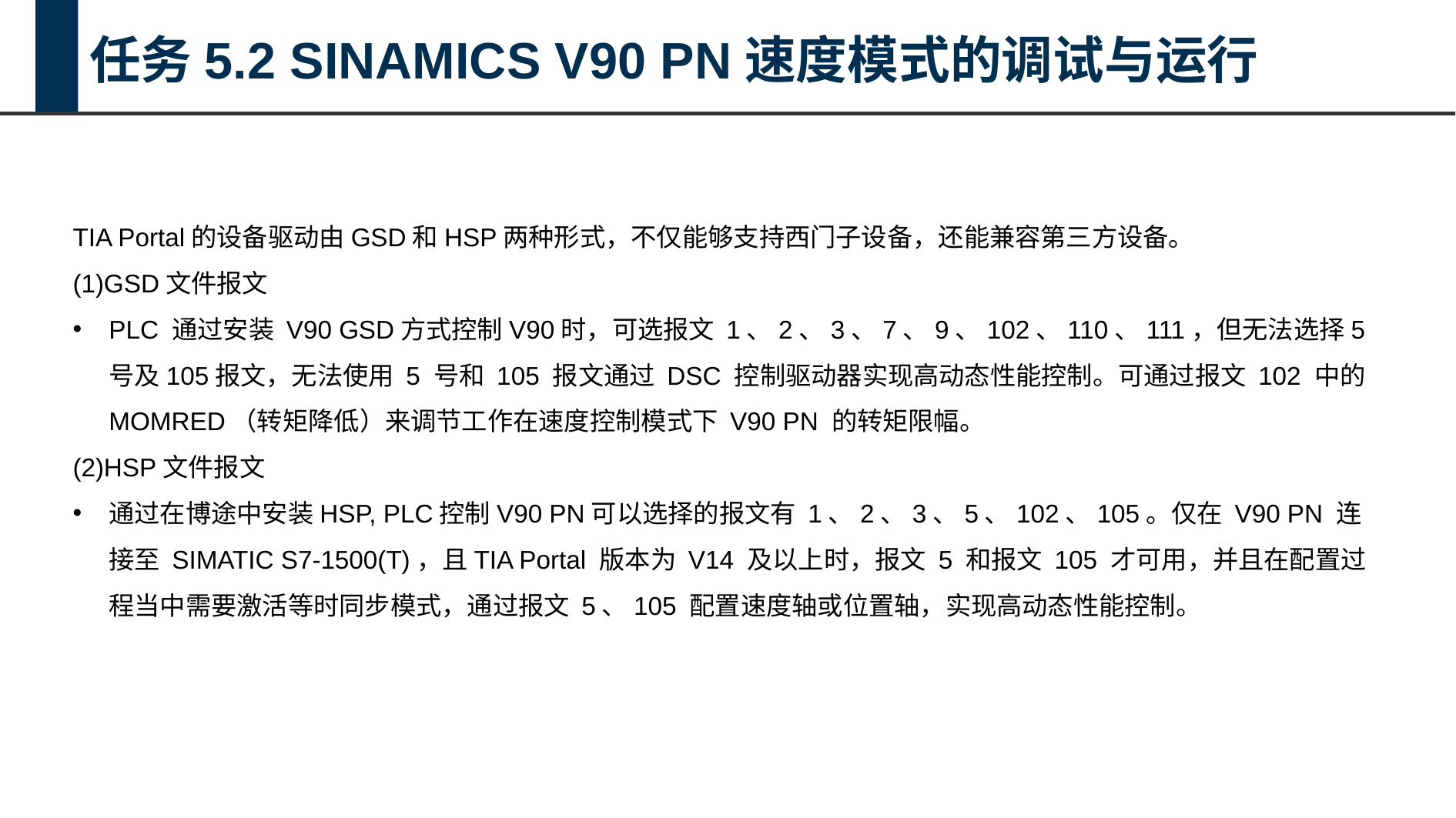

任务5.2 SINAMICS V90 PN速度模式的调试与运行
TIA Portal的设备驱动由GSD和HSP两种形式，不仅能够支持西门子设备，还能兼容第三方设备。
(1)GSD文件报文
PLC 通过安装 V90 GSD方式控制V90时，可选报文 1、2、3、7、9、102、110、111，但无法选择5号及105报文，无法使用 5 号和 105 报文通过 DSC 控制驱动器实现高动态性能控制。可通过报文 102 中的 MOMRED（转矩降低）来调节工作在速度控制模式下 V90 PN 的转矩限幅。
(2)HSP文件报文
通过在博途中安装HSP, PLC控制V90 PN可以选择的报文有 1、2、3、5、102、105。仅在 V90 PN 连接至 SIMATIC S7-1500(T)，且TIA Portal 版本为 V14 及以上时，报文 5 和报文 105 才可用，并且在配置过程当中需要激活等时同步模式，通过报文 5、105 配置速度轴或位置轴，实现高动态性能控制。